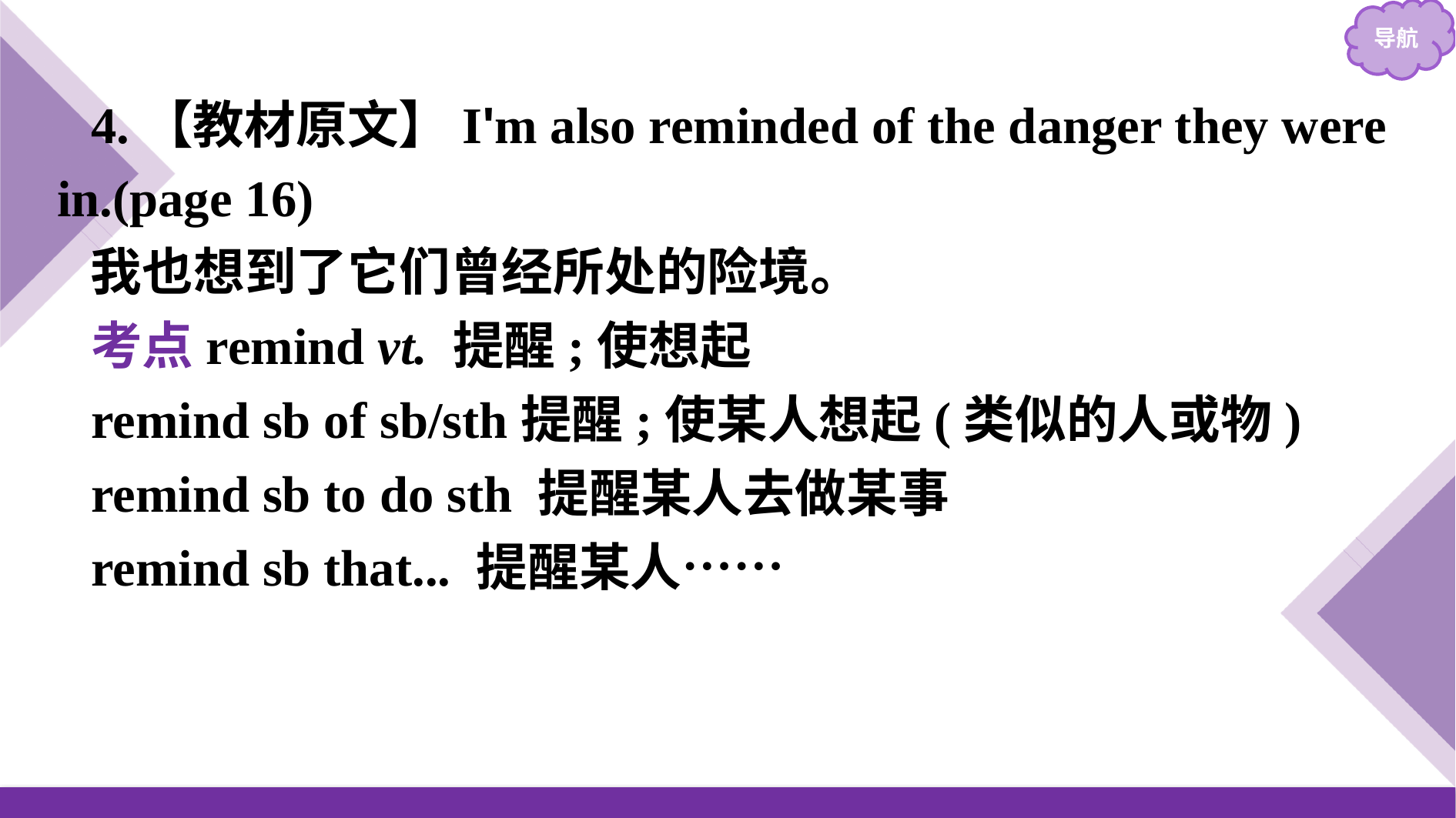

4.【教材原文】I'm also reminded of the danger they were in.(page 16)
我也想到了它们曾经所处的险境。
考点remind vt. 提醒;使想起
remind sb of sb/sth提醒;使某人想起(类似的人或物)
remind sb to do sth 提醒某人去做某事
remind sb that... 提醒某人……